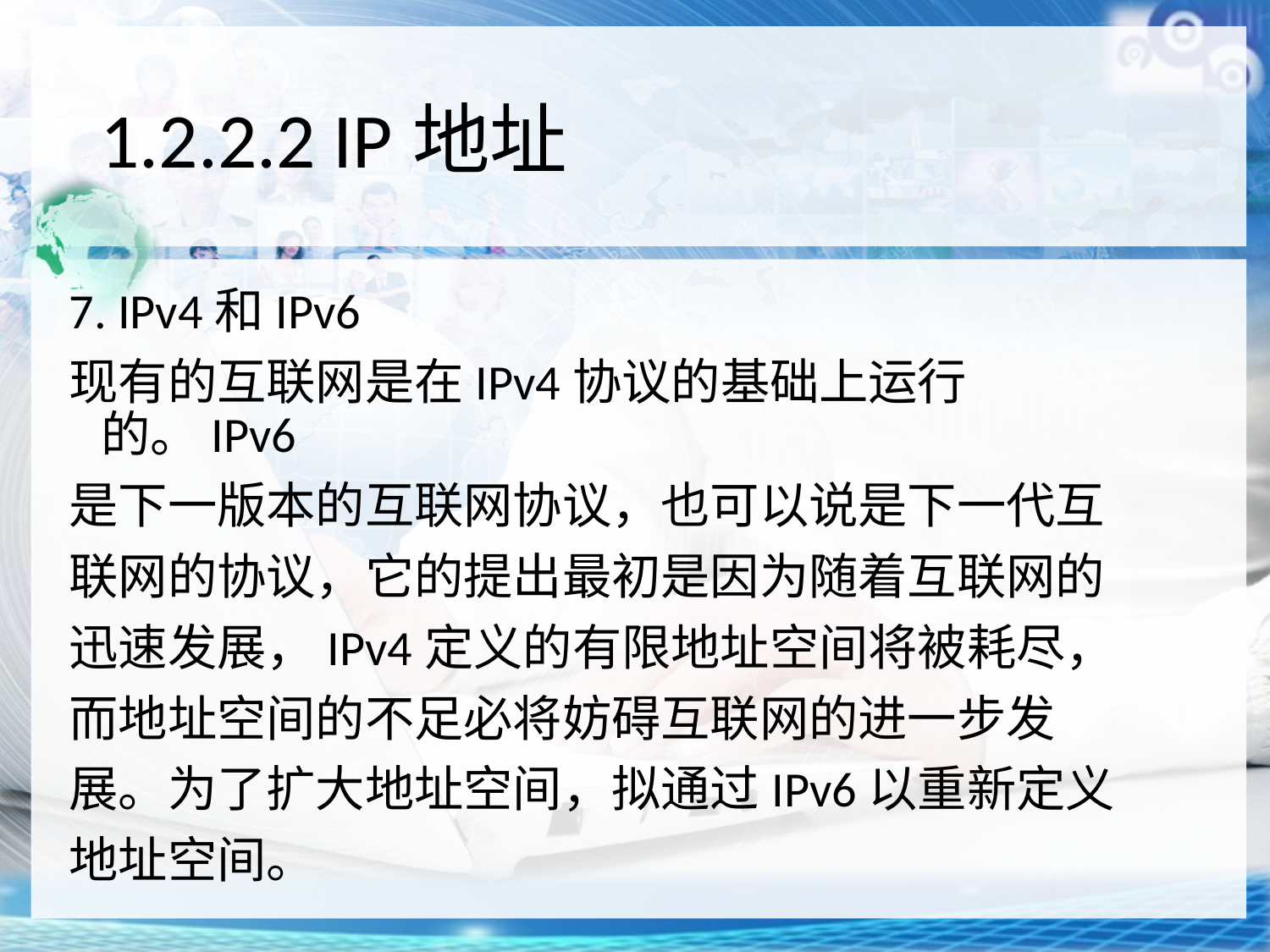

# 1.2.2.2 IP地址
7. IPv4和IPv6
现有的互联网是在IPv4协议的基础上运行的。IPv6
是下一版本的互联网协议，也可以说是下一代互
联网的协议，它的提出最初是因为随着互联网的
迅速发展，IPv4定义的有限地址空间将被耗尽，
而地址空间的不足必将妨碍互联网的进一步发
展。为了扩大地址空间，拟通过IPv6以重新定义
地址空间。